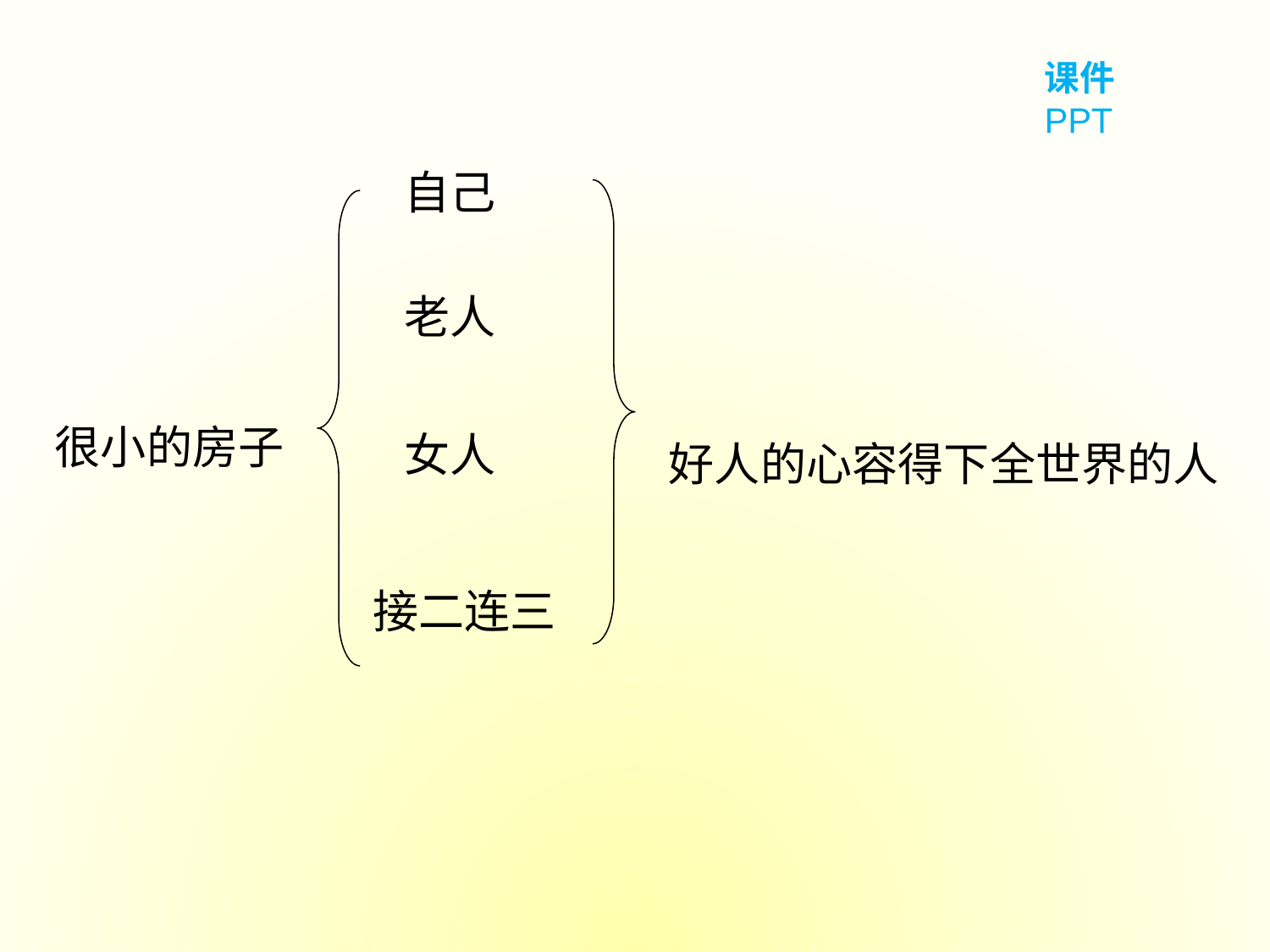

课件PPT
自己

老人
很小的房子
女人
好人的心容得下全世界的人
接二连三